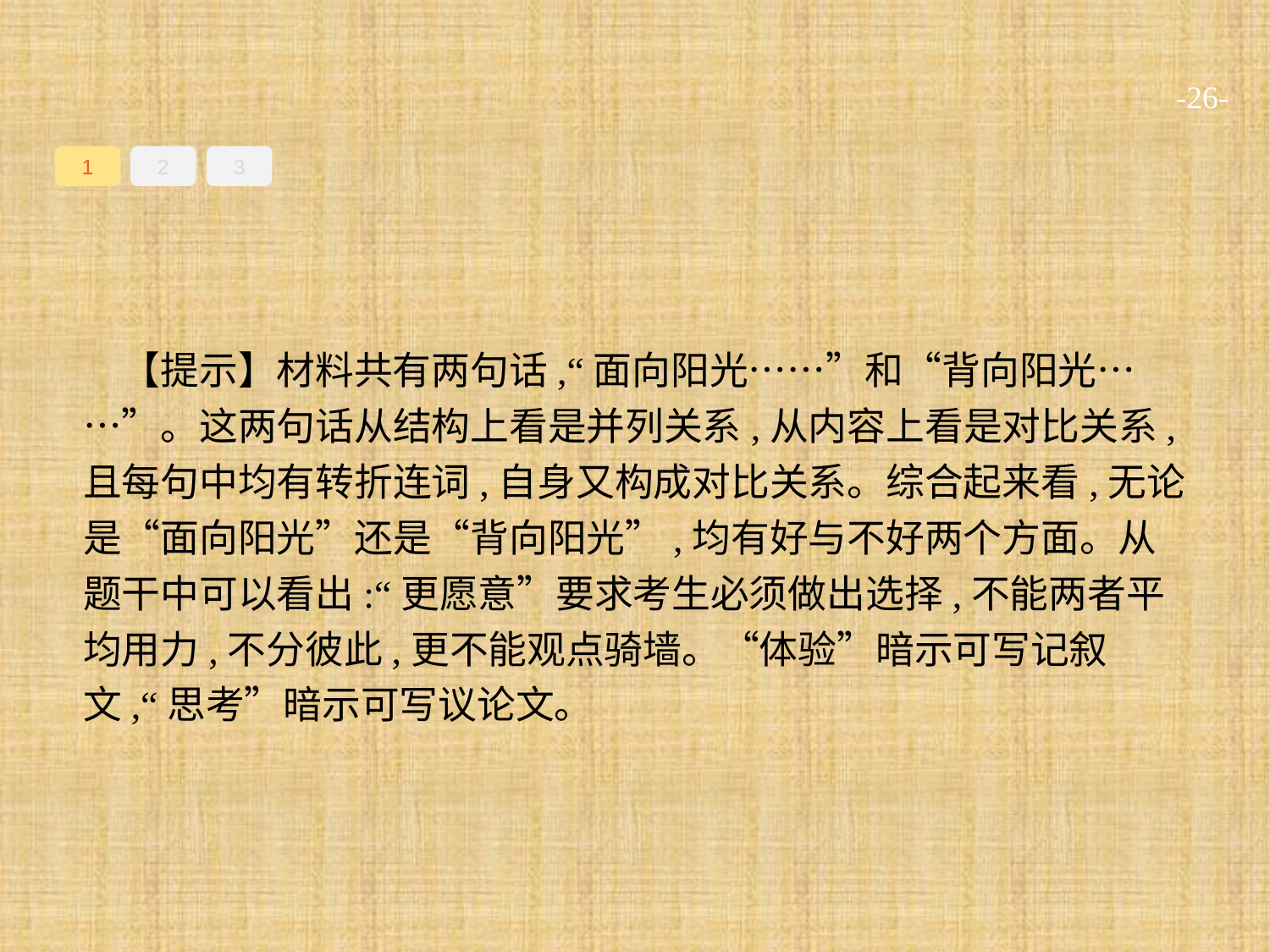

-26-
1
2
3
【提示】材料共有两句话,“面向阳光……”和“背向阳光……”。这两句话从结构上看是并列关系,从内容上看是对比关系,且每句中均有转折连词,自身又构成对比关系。综合起来看,无论是“面向阳光”还是“背向阳光”,均有好与不好两个方面。从题干中可以看出:“更愿意”要求考生必须做出选择,不能两者平均用力,不分彼此,更不能观点骑墙。“体验”暗示可写记叙文,“思考”暗示可写议论文。